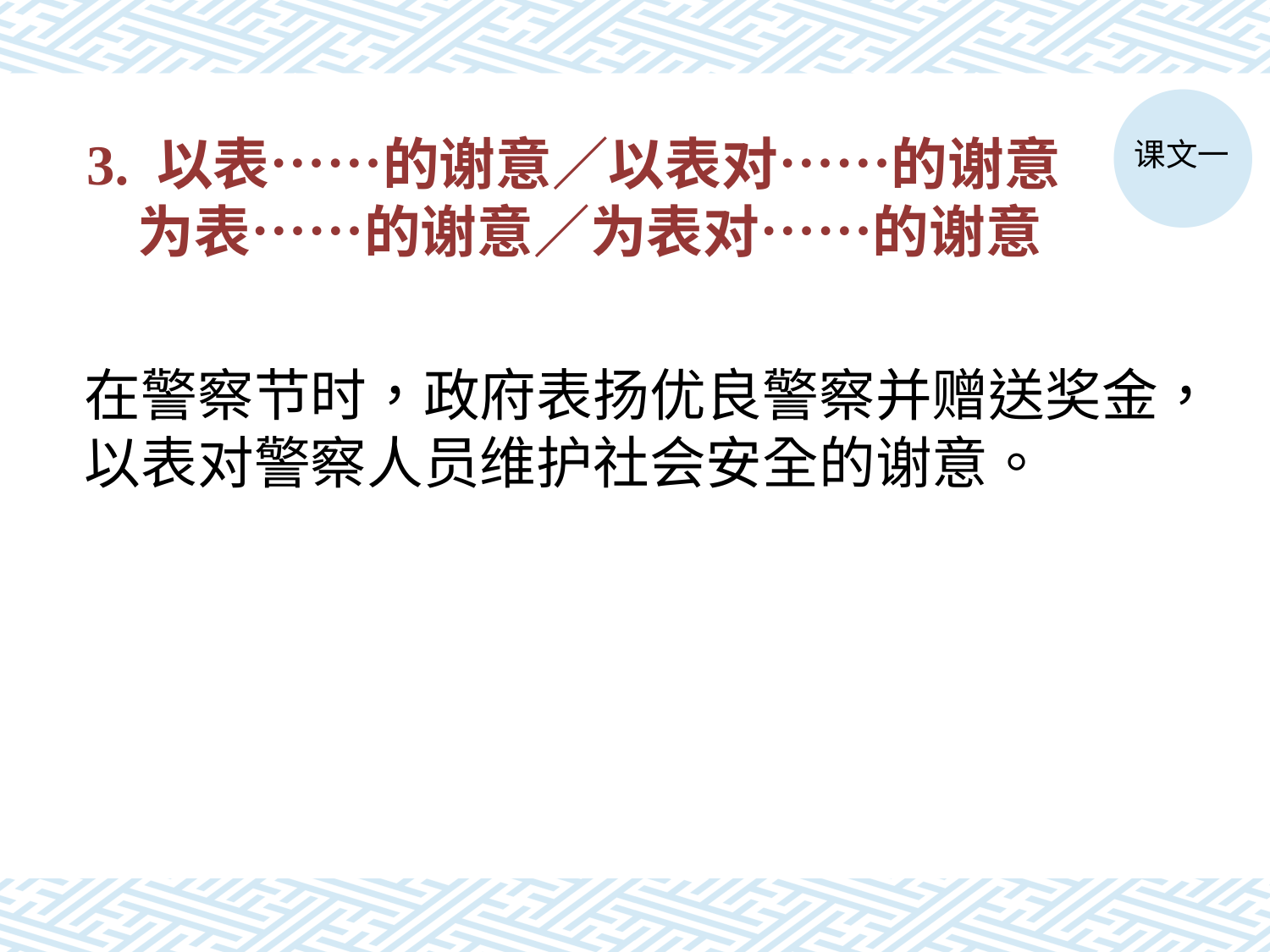

课文一
# 3. 以表……的谢意／以表对……的谢意 为表……的谢意／为表对……的谢意
在警察节时，政府表扬优良警察并赠送奖金，以表对警察人员维护社会安全的谢意。